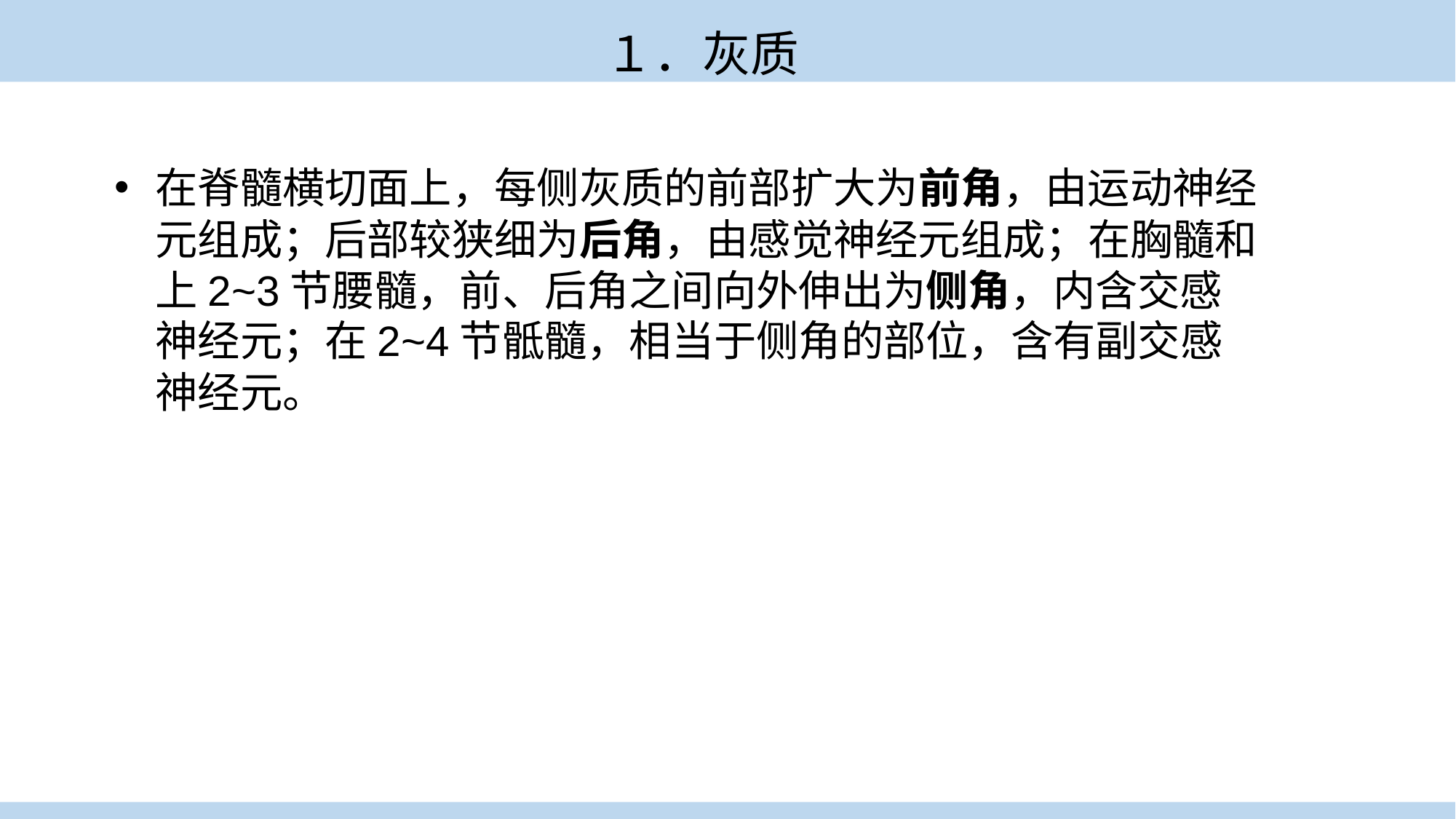

１．灰质
在脊髓横切面上，每侧灰质的前部扩大为前角，由运动神经元组成；后部较狭细为后角，由感觉神经元组成；在胸髓和上2~3节腰髓，前、后角之间向外伸出为侧角，内含交感神经元；在2~4节骶髓，相当于侧角的部位，含有副交感神经元。